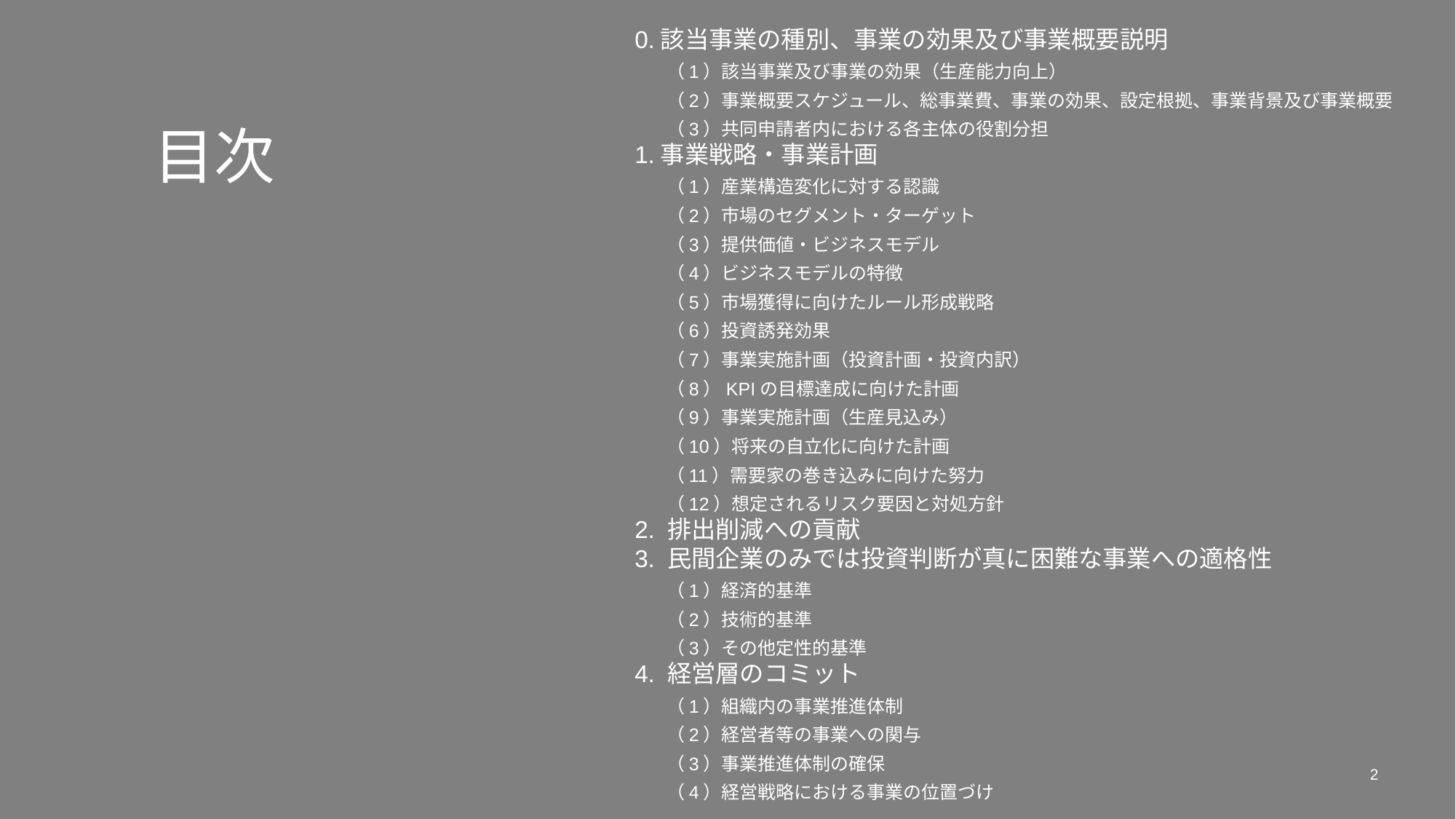

0.該当事業の種別、事業の効果及び事業概要説明
（1）該当事業及び事業の効果（生産能力向上）
（2）事業概要スケジュール、総事業費、事業の効果、設定根拠、事業背景及び事業概要
（3）共同申請者内における各主体の役割分担
1.事業戦略・事業計画
（1）産業構造変化に対する認識
（2）市場のセグメント・ターゲット
（3）提供価値・ビジネスモデル
（4）ビジネスモデルの特徴
（5）市場獲得に向けたルール形成戦略
（6）投資誘発効果
（7）事業実施計画（投資計画・投資内訳）
（8）KPIの目標達成に向けた計画
（9）事業実施計画（生産見込み）
（10）将来の自立化に向けた計画
（11）需要家の巻き込みに向けた努力
（12）想定されるリスク要因と対処方針
2. 排出削減への貢献
3. 民間企業のみでは投資判断が真に困難な事業への適格性
（1）経済的基準
（2）技術的基準
（3）その他定性的基準
4. 経営層のコミット
（1）組織内の事業推進体制
（2）経営者等の事業への関与
（3）事業推進体制の確保
（4）経営戦略における事業の位置づけ
 目次